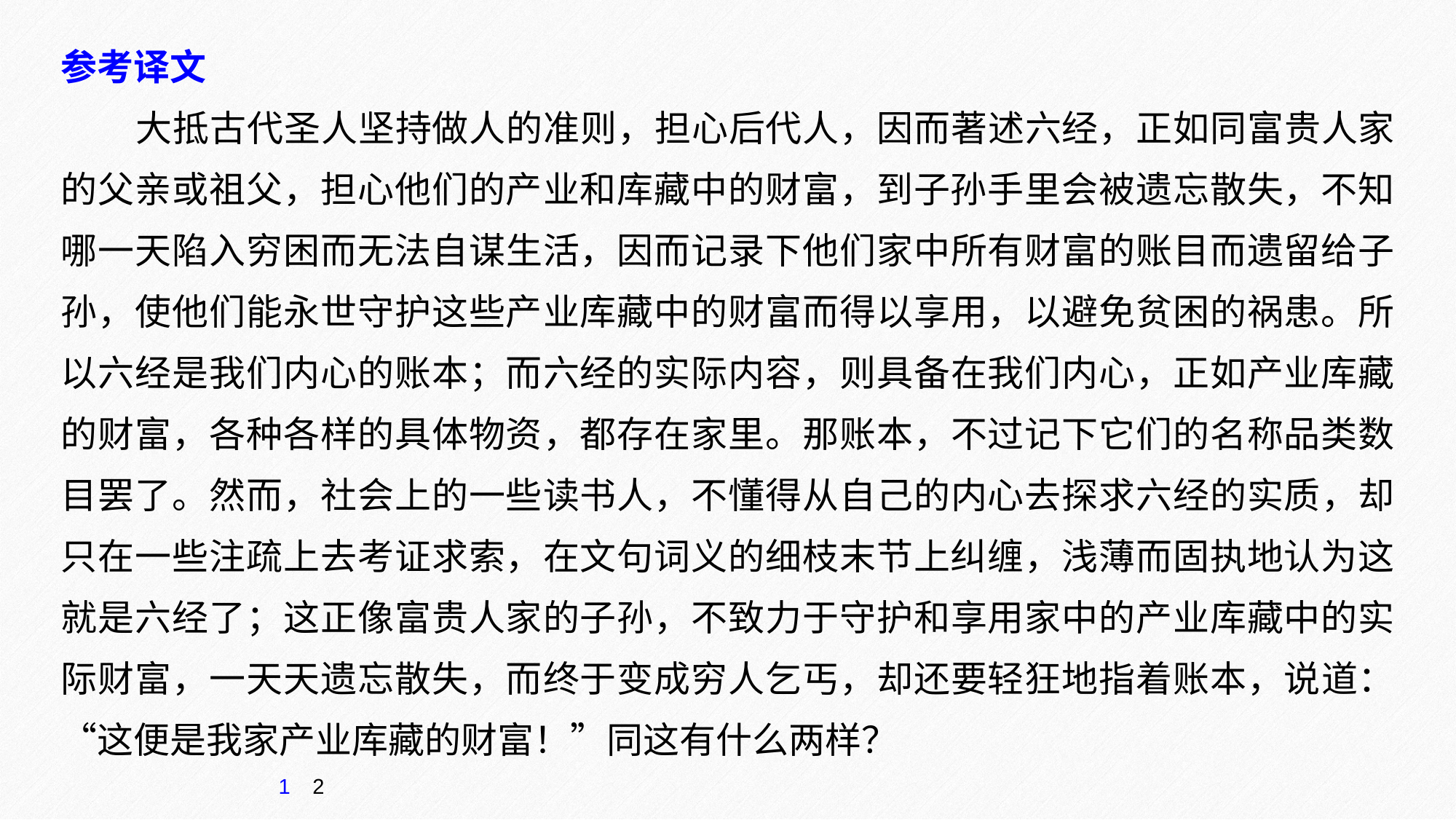

参考译文
大抵古代圣人坚持做人的准则，担心后代人，因而著述六经，正如同富贵人家的父亲或祖父，担心他们的产业和库藏中的财富，到子孙手里会被遗忘散失，不知哪一天陷入穷困而无法自谋生活，因而记录下他们家中所有财富的账目而遗留给子孙，使他们能永世守护这些产业库藏中的财富而得以享用，以避免贫困的祸患。所以六经是我们内心的账本；而六经的实际内容，则具备在我们内心，正如产业库藏的财富，各种各样的具体物资，都存在家里。那账本，不过记下它们的名称品类数目罢了。然而，社会上的一些读书人，不懂得从自己的内心去探求六经的实质，却只在一些注疏上去考证求索，在文句词义的细枝末节上纠缠，浅薄而固执地认为这就是六经了；这正像富贵人家的子孙，不致力于守护和享用家中的产业库藏中的实际财富，一天天遗忘散失，而终于变成穷人乞丐，却还要轻狂地指着账本，说道：“这便是我家产业库藏的财富！”同这有什么两样？
1
2